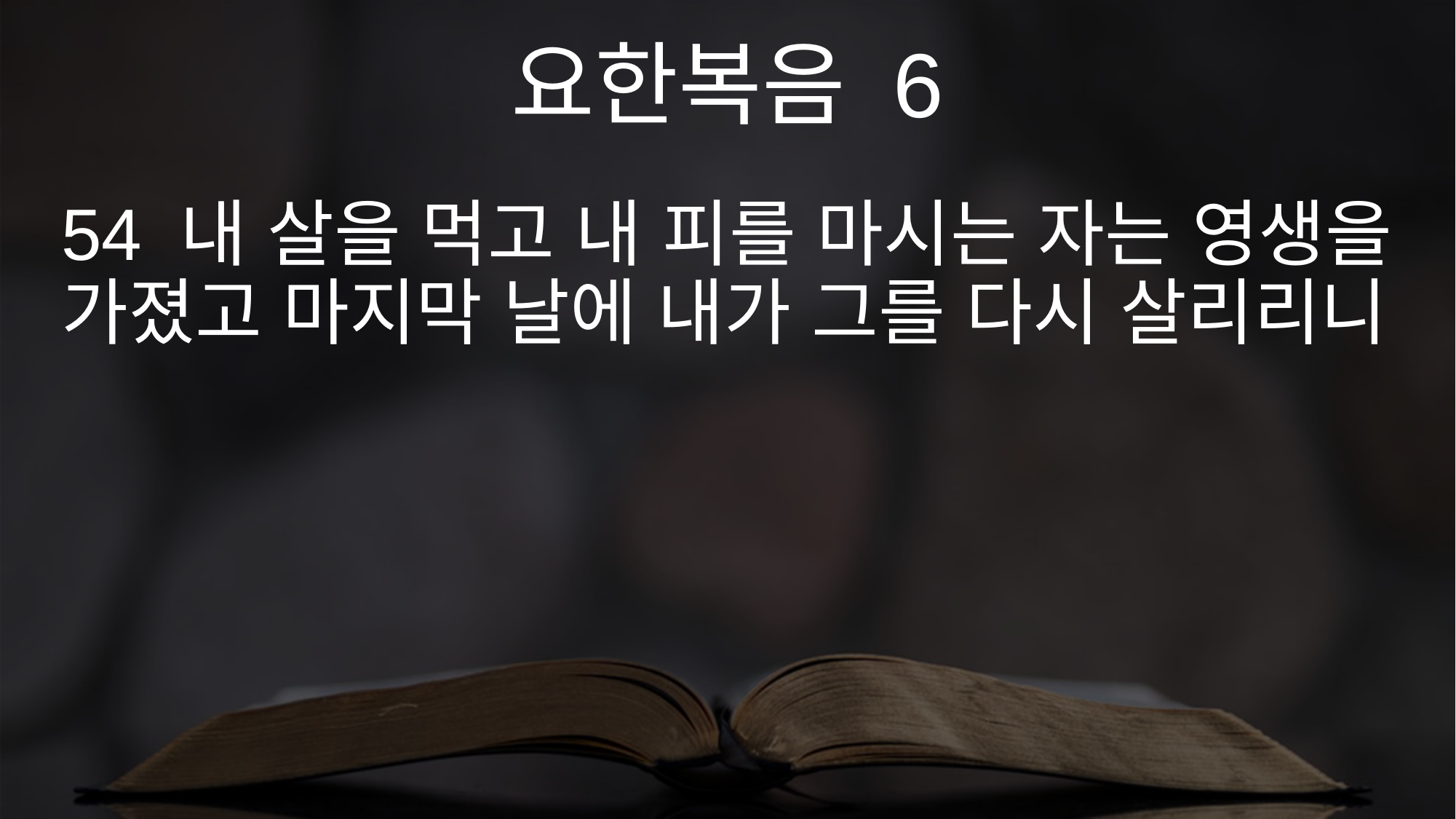

요한복음 6
54 내 살을 먹고 내 피를 마시는 자는 영생을 가졌고 마지막 날에 내가 그를 다시 살리리니